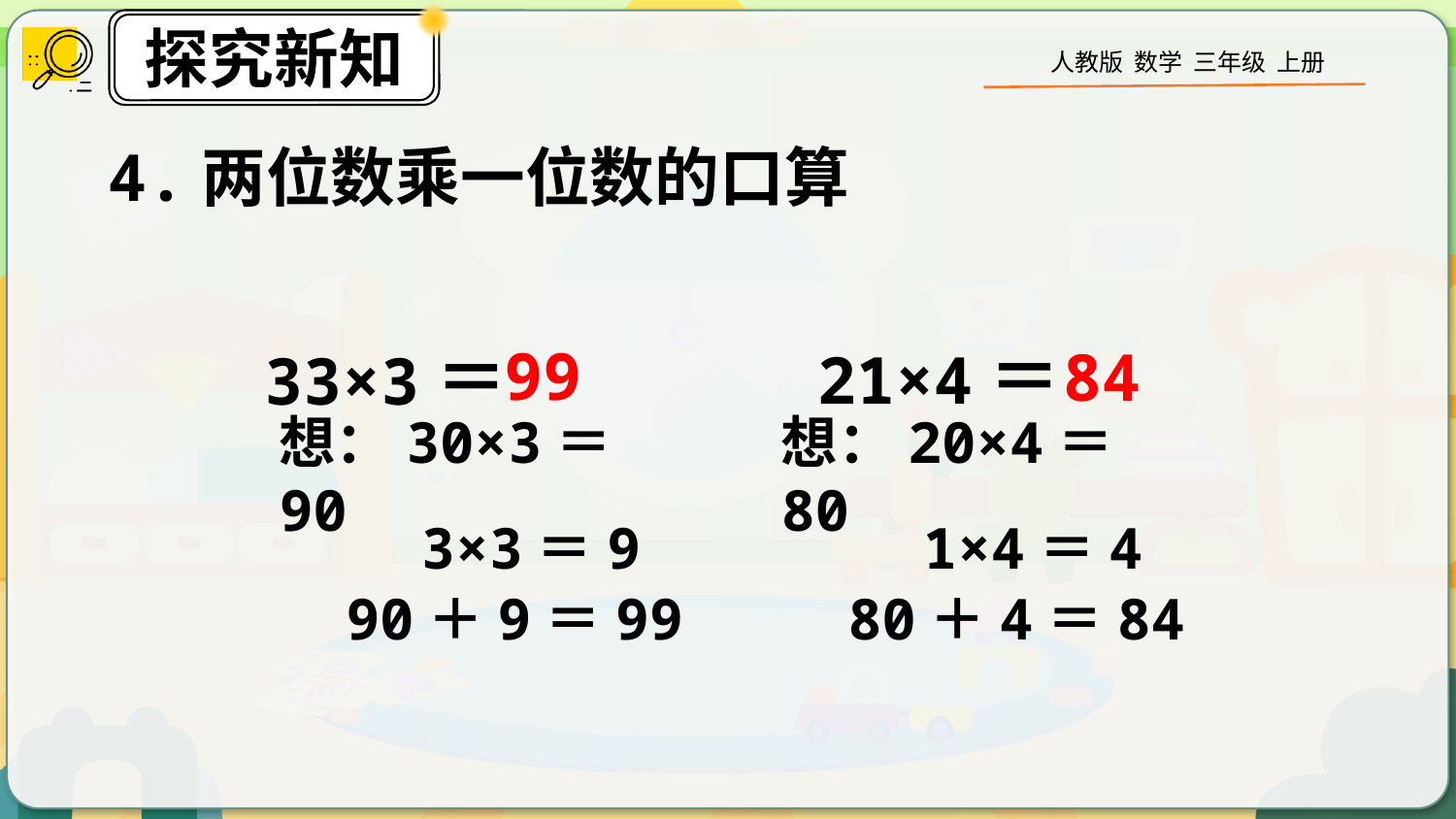

4.两位数乘一位数的口算
99
21×4＝
84
33×3＝
想：30×3＝90
想：20×4＝80
3×3＝9
1×4＝4
90＋9＝99
80＋4＝84